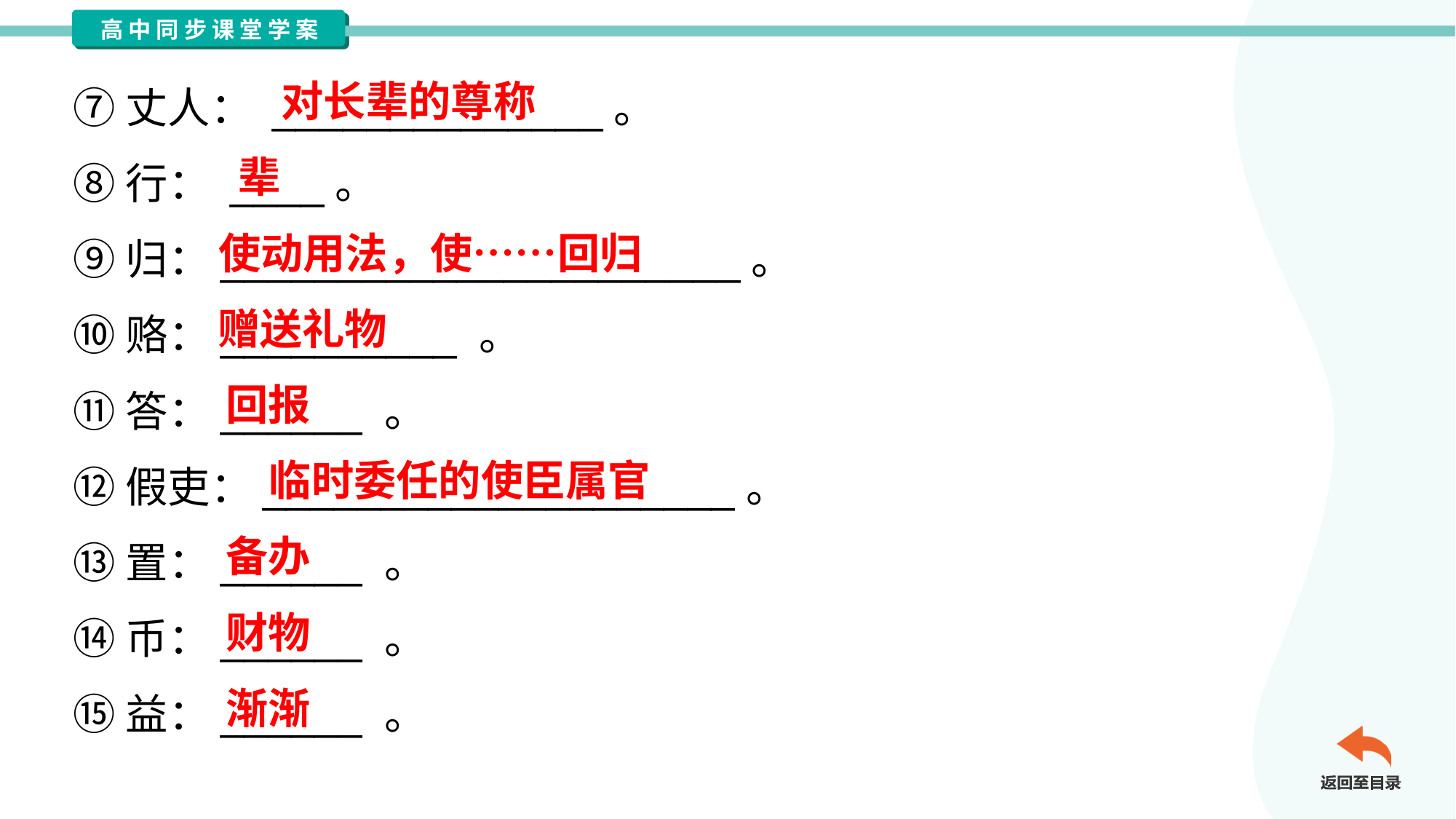

对长辈的尊称
⑦丈人： ______________。
⑧行： ____。
⑨归：______________________。
⑩赂：__________ 。
⑪答：______ 。
⑫假吏：____________________。
⑬置：______ 。
⑭币：______ 。
⑮益：______ 。
辈
使动用法，使……回归
赠送礼物
回报
临时委任的使臣属官
备办
财物
渐渐